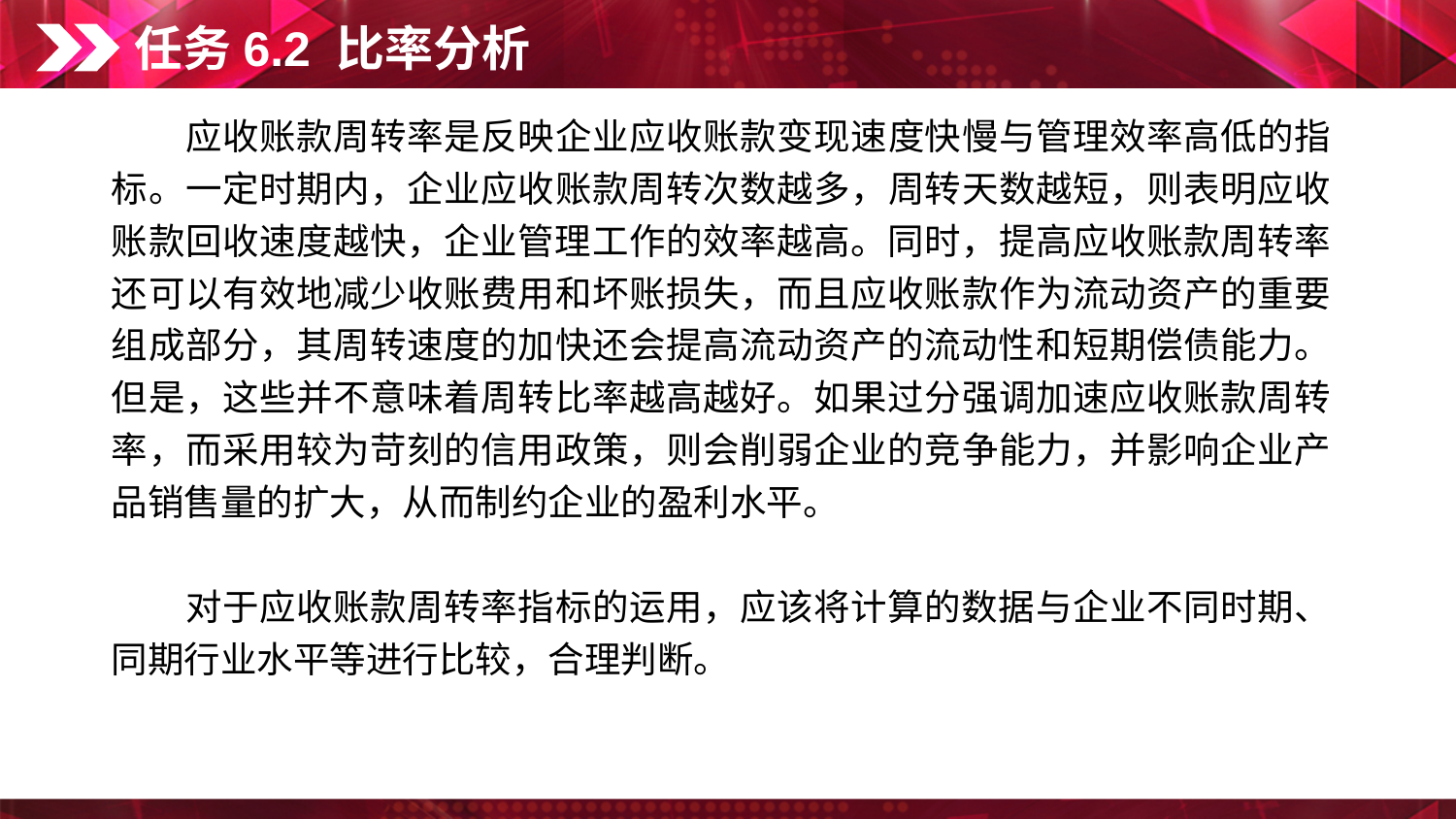

任务6.2 比率分析

　　应收账款周转率是反映企业应收账款变现速度快慢与管理效率高低的指标。一定时期内，企业应收账款周转次数越多，周转天数越短，则表明应收账款回收速度越快，企业管理工作的效率越高。同时，提高应收账款周转率还可以有效地减少收账费用和坏账损失，而且应收账款作为流动资产的重要组成部分，其周转速度的加快还会提高流动资产的流动性和短期偿债能力。但是，这些并不意味着周转比率越高越好。如果过分强调加速应收账款周转率，而采用较为苛刻的信用政策，则会削弱企业的竞争能力，并影响企业产品销售量的扩大，从而制约企业的盈利水平。

　　对于应收账款周转率指标的运用，应该将计算的数据与企业不同时期、同期行业水平等进行比较，合理判断。